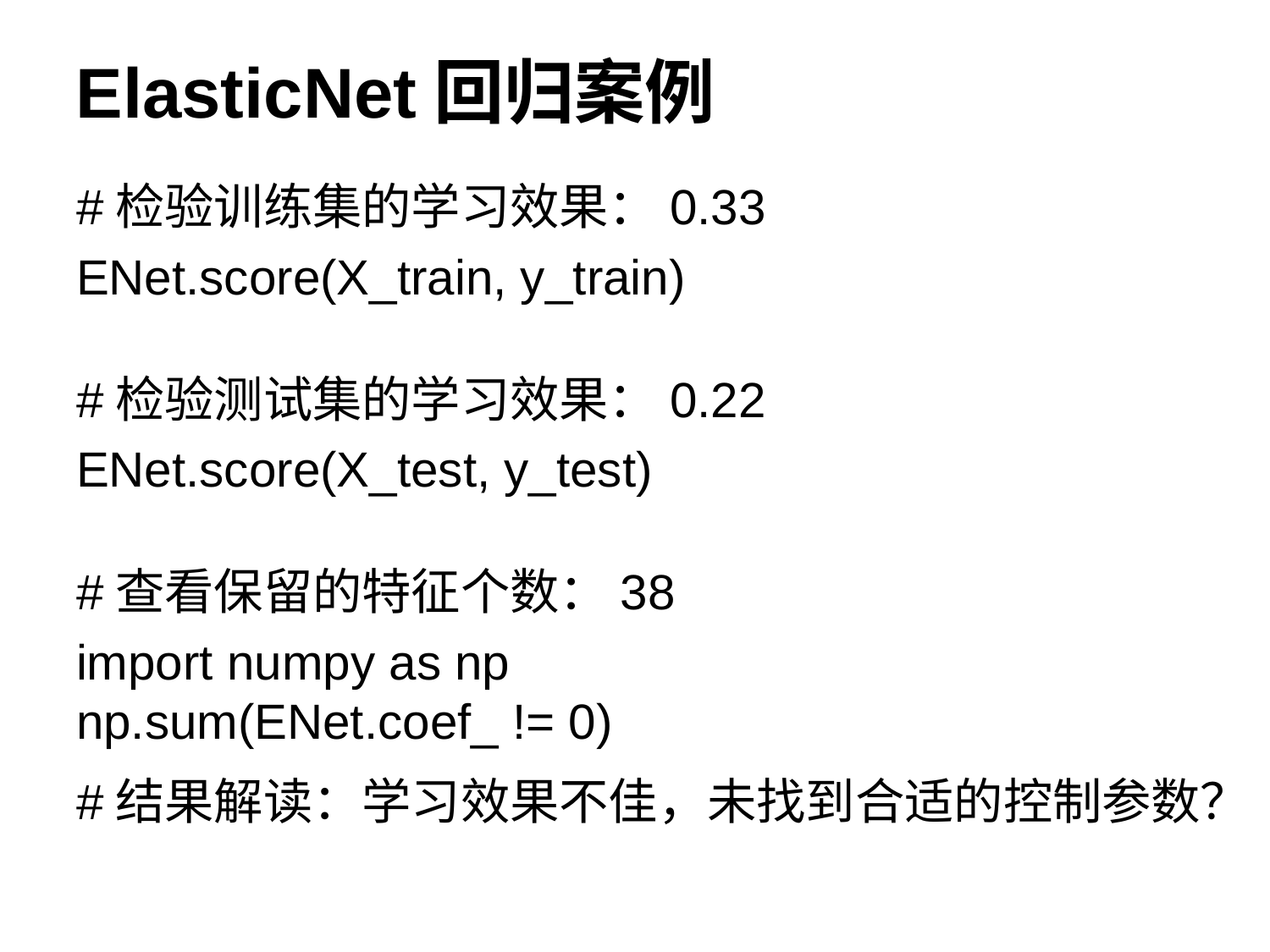

# ElasticNet回归案例
#检验训练集的学习效果：0.33
ENet.score(X_train, y_train)
#检验测试集的学习效果：0.22
ENet.score(X_test, y_test)
#查看保留的特征个数：38
import numpy as np
np.sum(ENet.coef_ != 0)
#结果解读：学习效果不佳，未找到合适的控制参数？